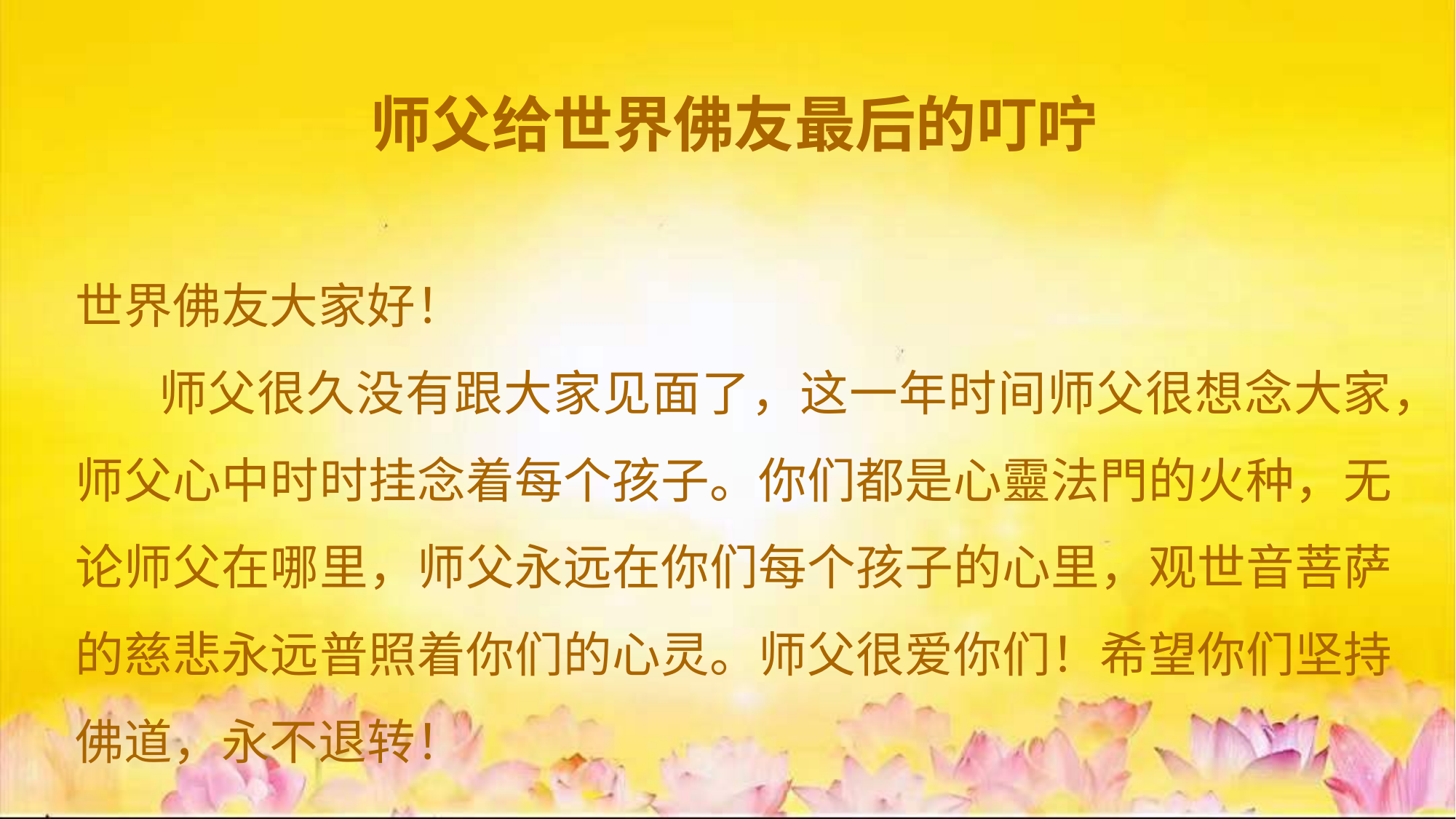

师父给世界佛友最后的叮咛

世界佛友大家好！
      师父很久没有跟大家见面了，这一年时间师父很想念大家，师父心中时时挂念着每个孩子。你们都是心靈法門的火种，无论师父在哪里，师父永远在你们每个孩子的心里，观世音菩萨的慈悲永远普照着你们的心灵。师父很爱你们！希望你们坚持佛道，永不退转！